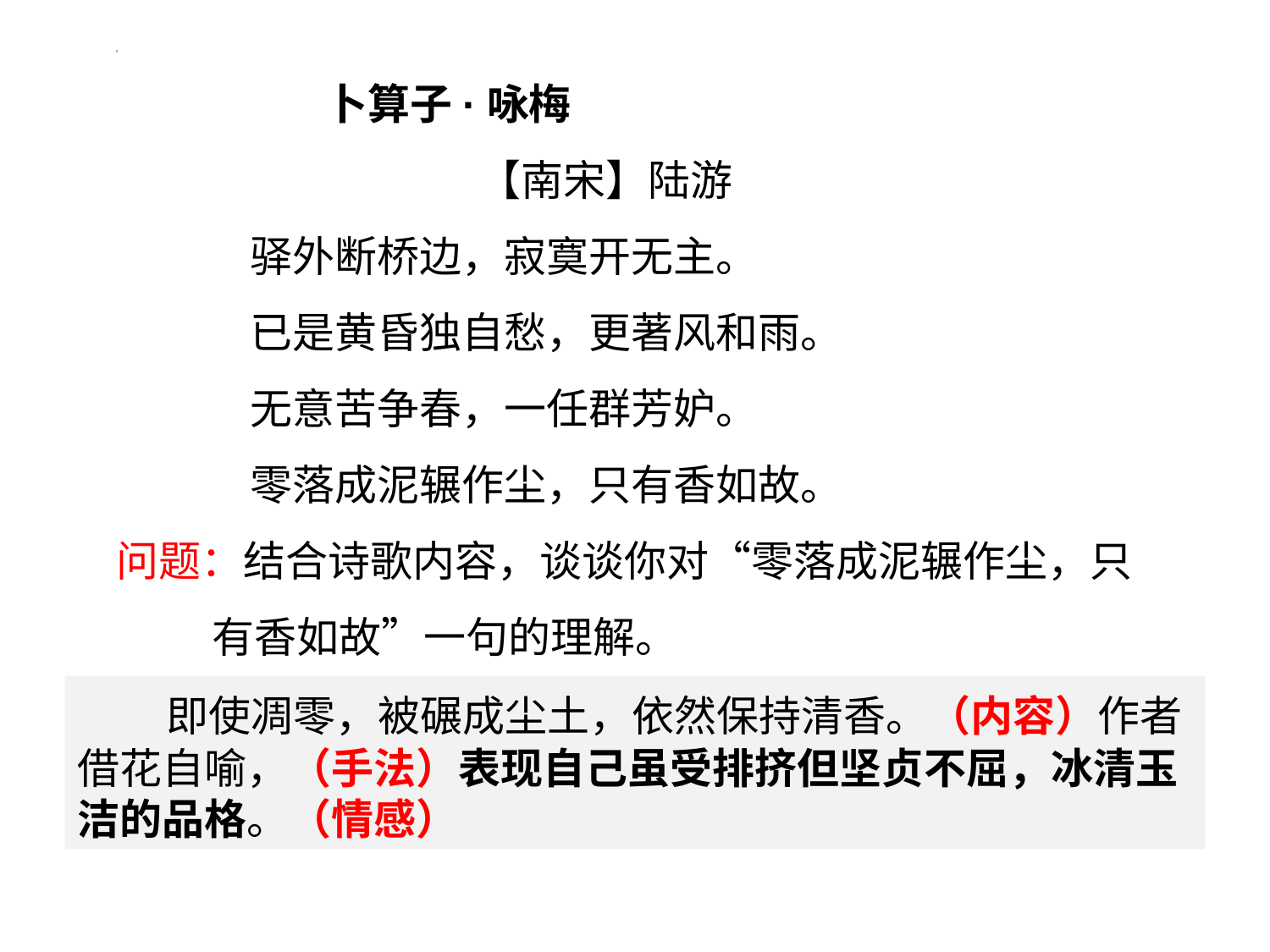

卜算子·咏梅
                                        【南宋】陆游
                驿外断桥边，寂寞开无主。
                已是黄昏独自愁，更著风和雨。
                无意苦争春，一任群芳妒。
                零落成泥辗作尘，只有香如故。
  问题：结合诗歌内容，谈谈你对“零落成泥辗作尘，只
            有香如故”一句的理解。
       即使凋零，被碾成尘土，依然保持清香。（内容）作者借花自喻，（手法）表现自己虽受排挤但坚贞不屈，冰清玉洁的品格。（情感）